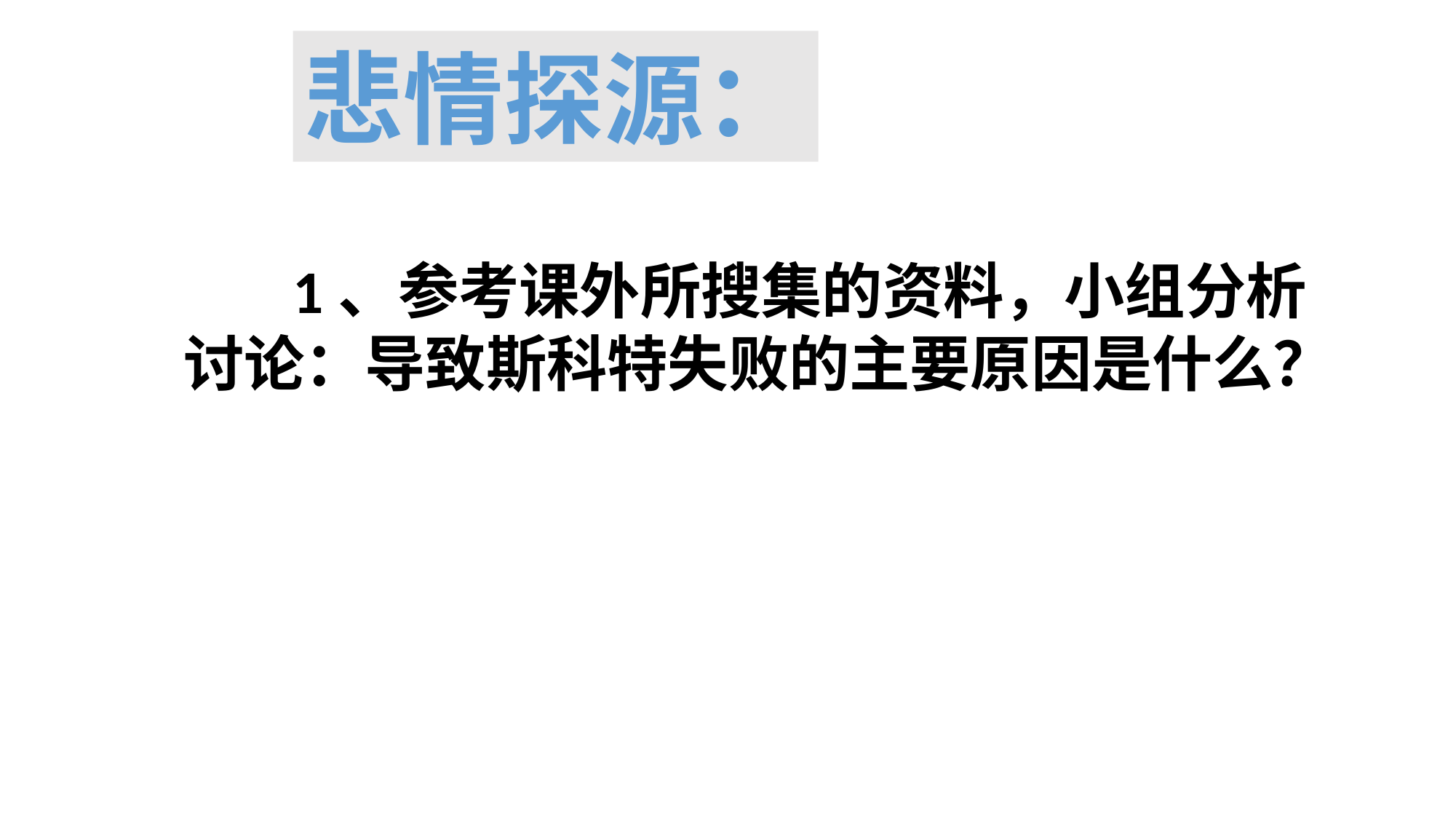

悲情探源：
        1、参考课外所搜集的资料，小组分析
讨论：导致斯科特失败的主要原因是什么？